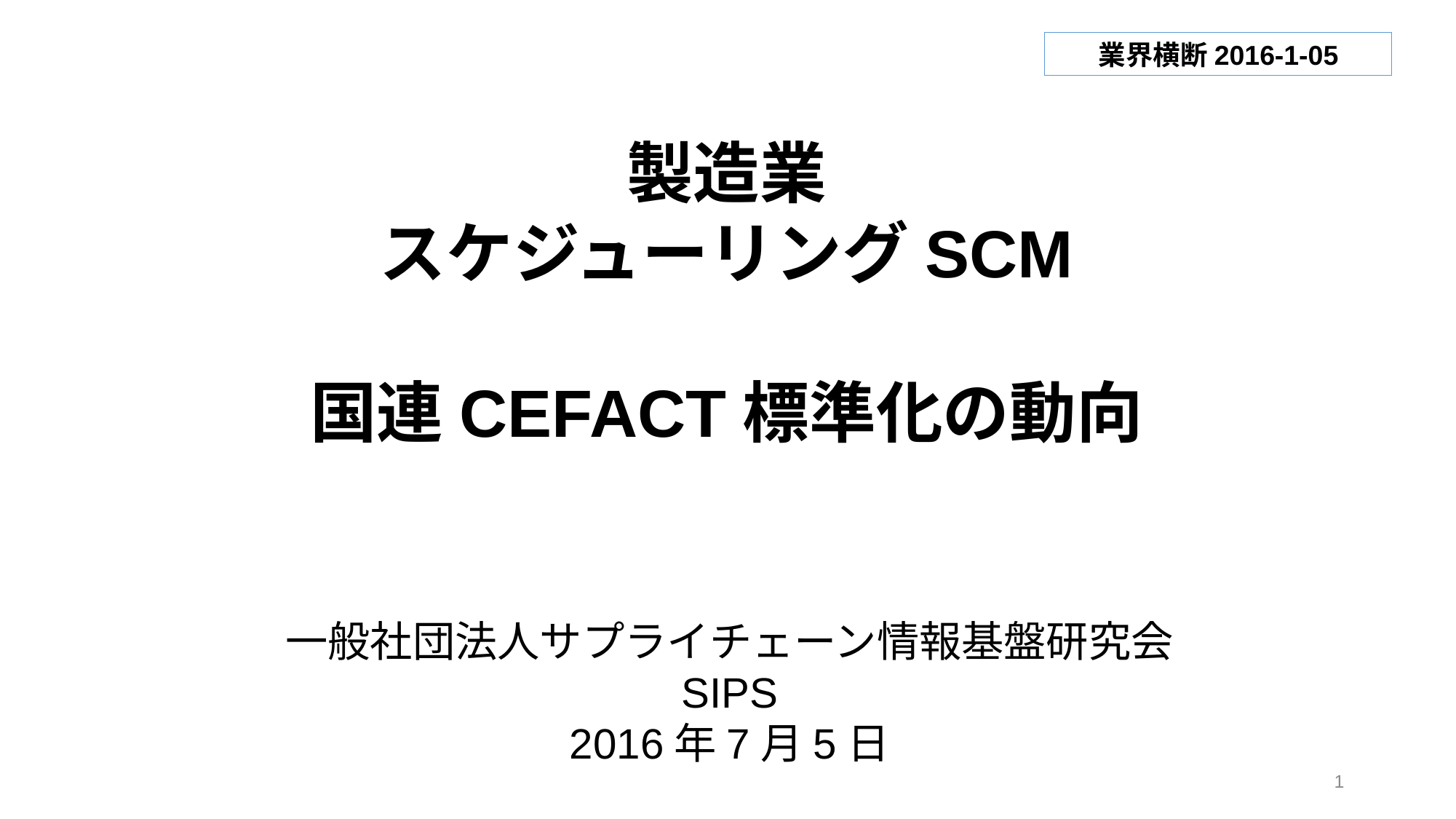

業界横断2016-1-05
製造業
スケジューリングSCM

国連CEFACT標準化の動向
一般社団法人サプライチェーン情報基盤研究会
SIPS
2016年7月5日
1